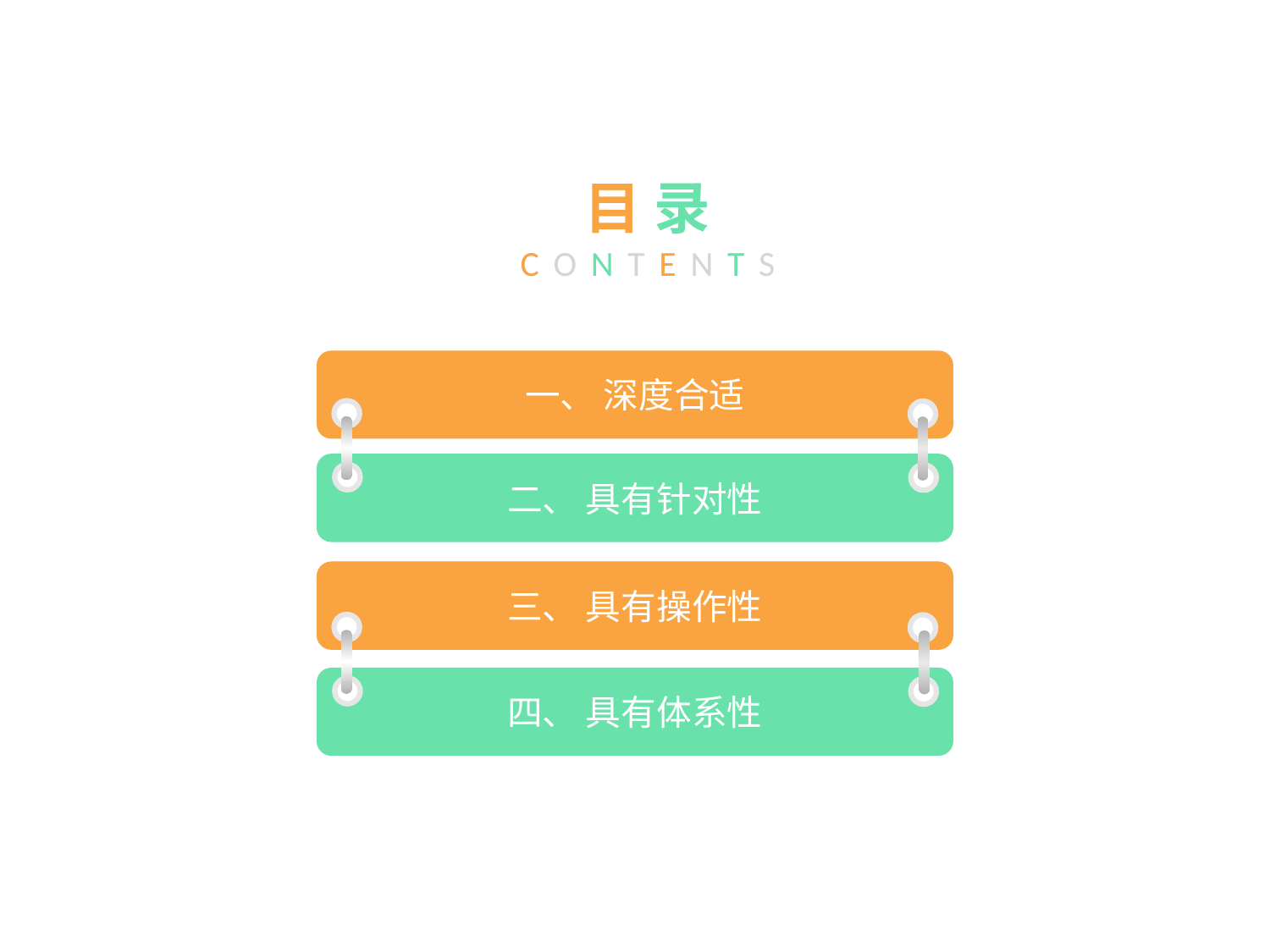

目 录
CONTENTS
一、 深度合适

二、 具有针对性

三、 具有操作性

四、 具有体系性